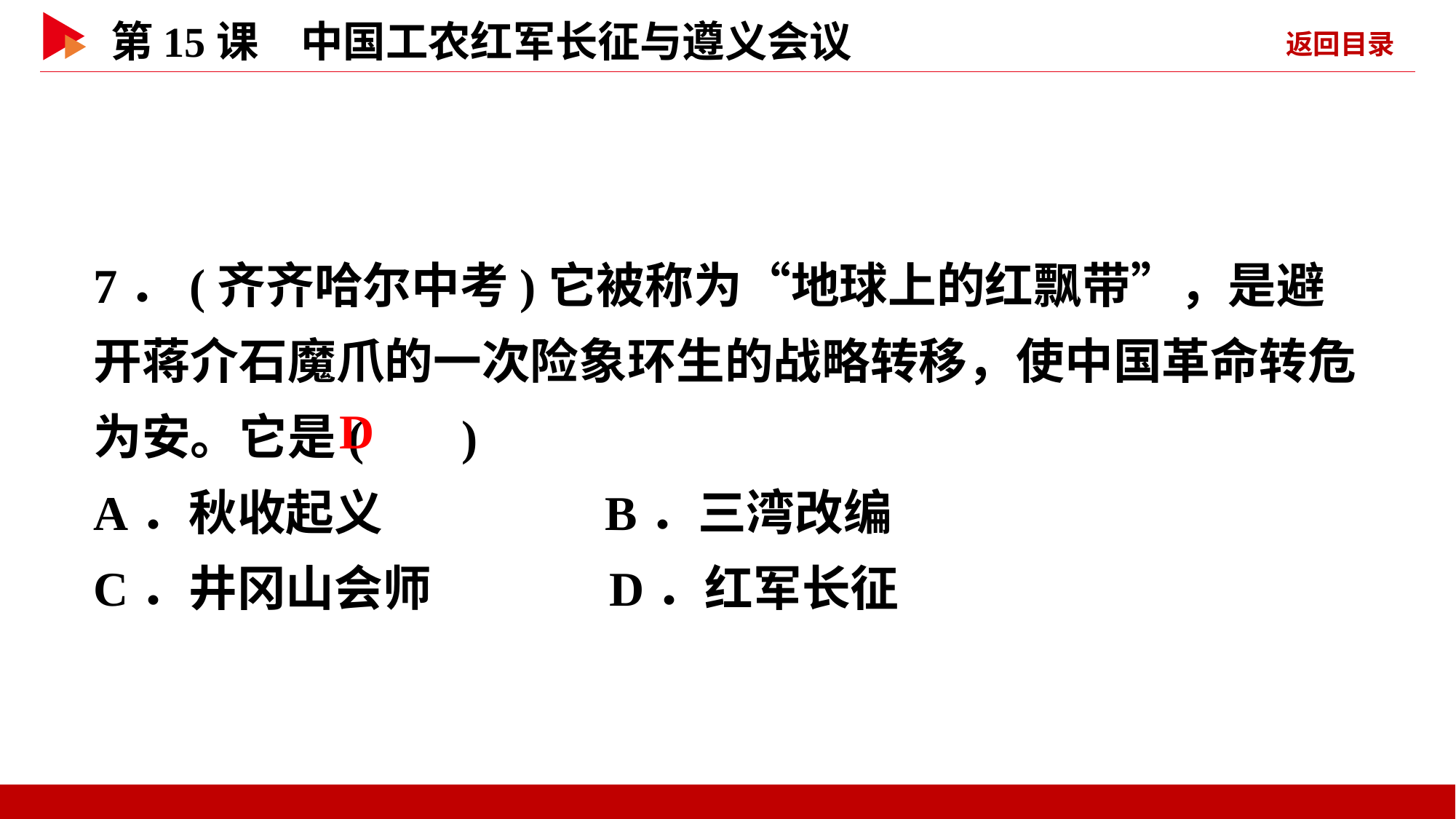

7．(齐齐哈尔中考)它被称为“地球上的红飘带”，是避开蒋介石魔爪的一次险象环生的战略转移，使中国革命转危为安。它是(        )
A．秋收起义                   B．三湾改编
C．井冈山会师               D．红军长征
   D